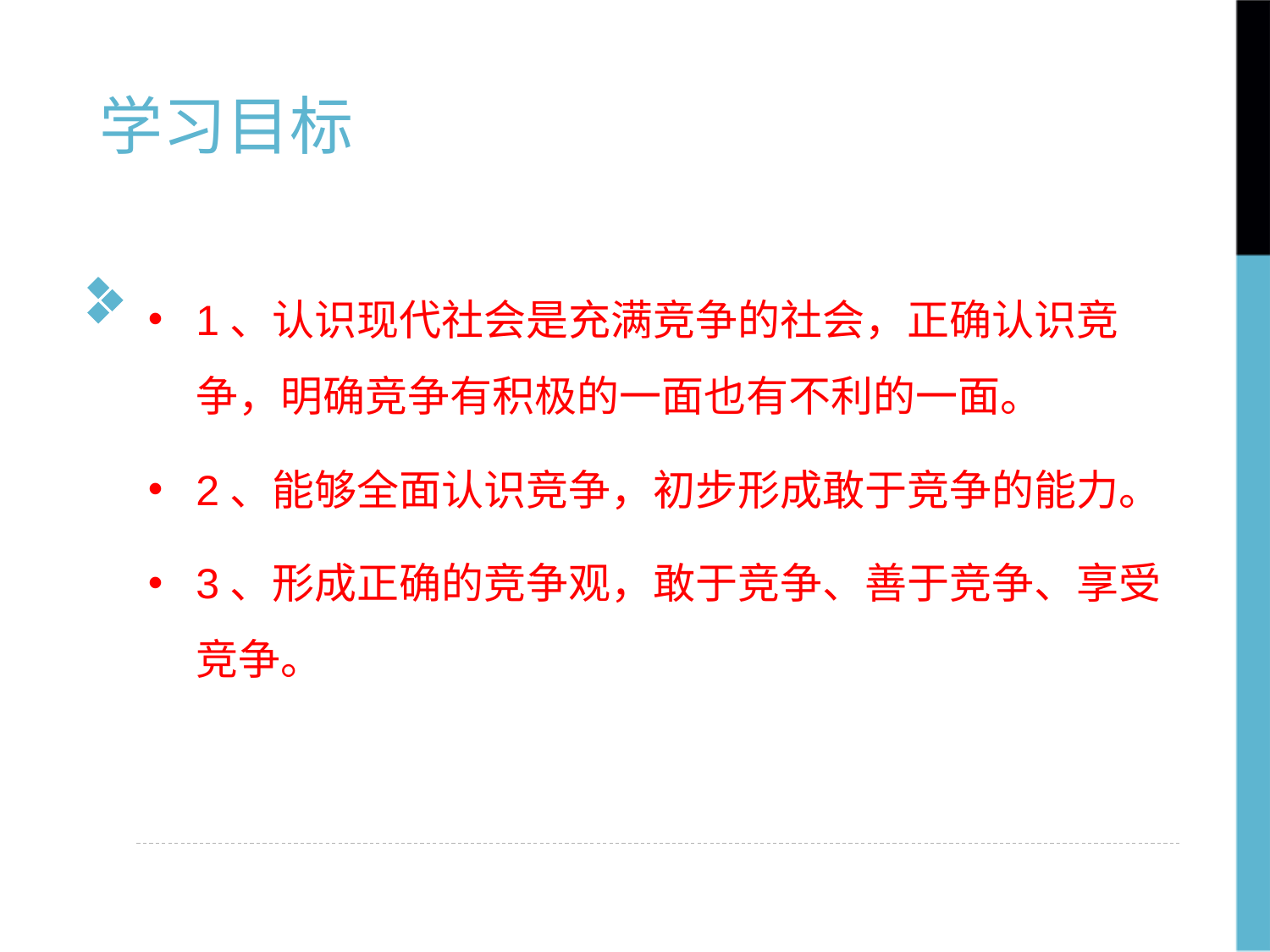

学习目标
1、认识现代社会是充满竞争的社会，正确认识竞争，明确竞争有积极的一面也有不利的一面。
2、能够全面认识竞争，初步形成敢于竞争的能力。
3、形成正确的竞争观，敢于竞争、善于竞争、享受竞争。